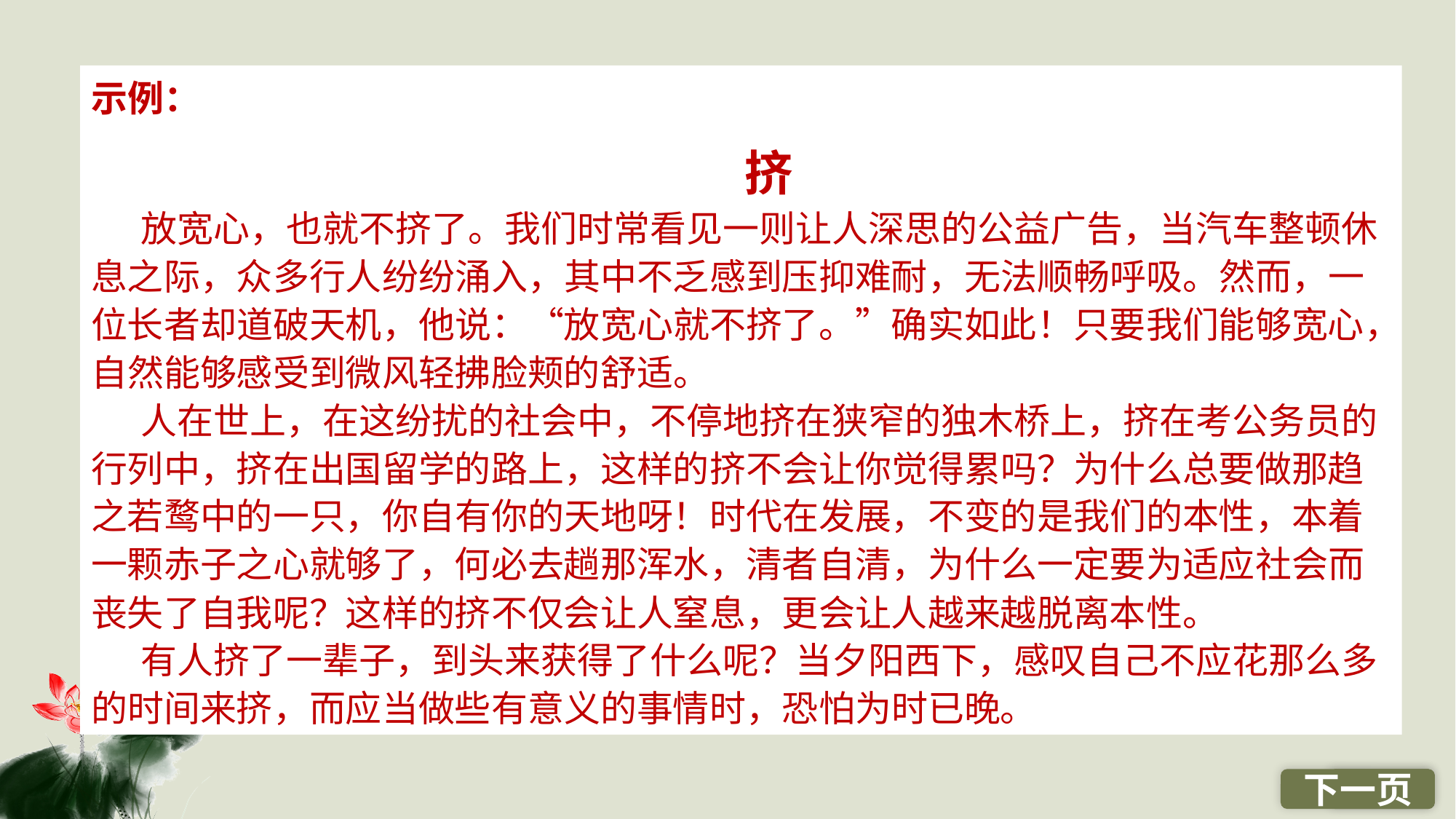

示例：
     挤
     放宽心，也就不挤了。我们时常看见一则让人深思的公益广告，当汽车整顿休息之际，众多行人纷纷涌入，其中不乏感到压抑难耐，无法顺畅呼吸。然而，一位长者却道破天机，他说：“放宽心就不挤了。”确实如此！只要我们能够宽心，自然能够感受到微风轻拂脸颊的舒适。
     人在世上，在这纷扰的社会中，不停地挤在狭窄的独木桥上，挤在考公务员的行列中，挤在出国留学的路上，这样的挤不会让你觉得累吗？为什么总要做那趋之若鹜中的一只，你自有你的天地呀！时代在发展，不变的是我们的本性，本着一颗赤子之心就够了，何必去趟那浑水，清者自清，为什么一定要为适应社会而丧失了自我呢？这样的挤不仅会让人窒息，更会让人越来越脱离本性。
     有人挤了一辈子，到头来获得了什么呢？当夕阳西下，感叹自己不应花那么多的时间来挤，而应当做些有意义的事情时，恐怕为时已晚。
下一页